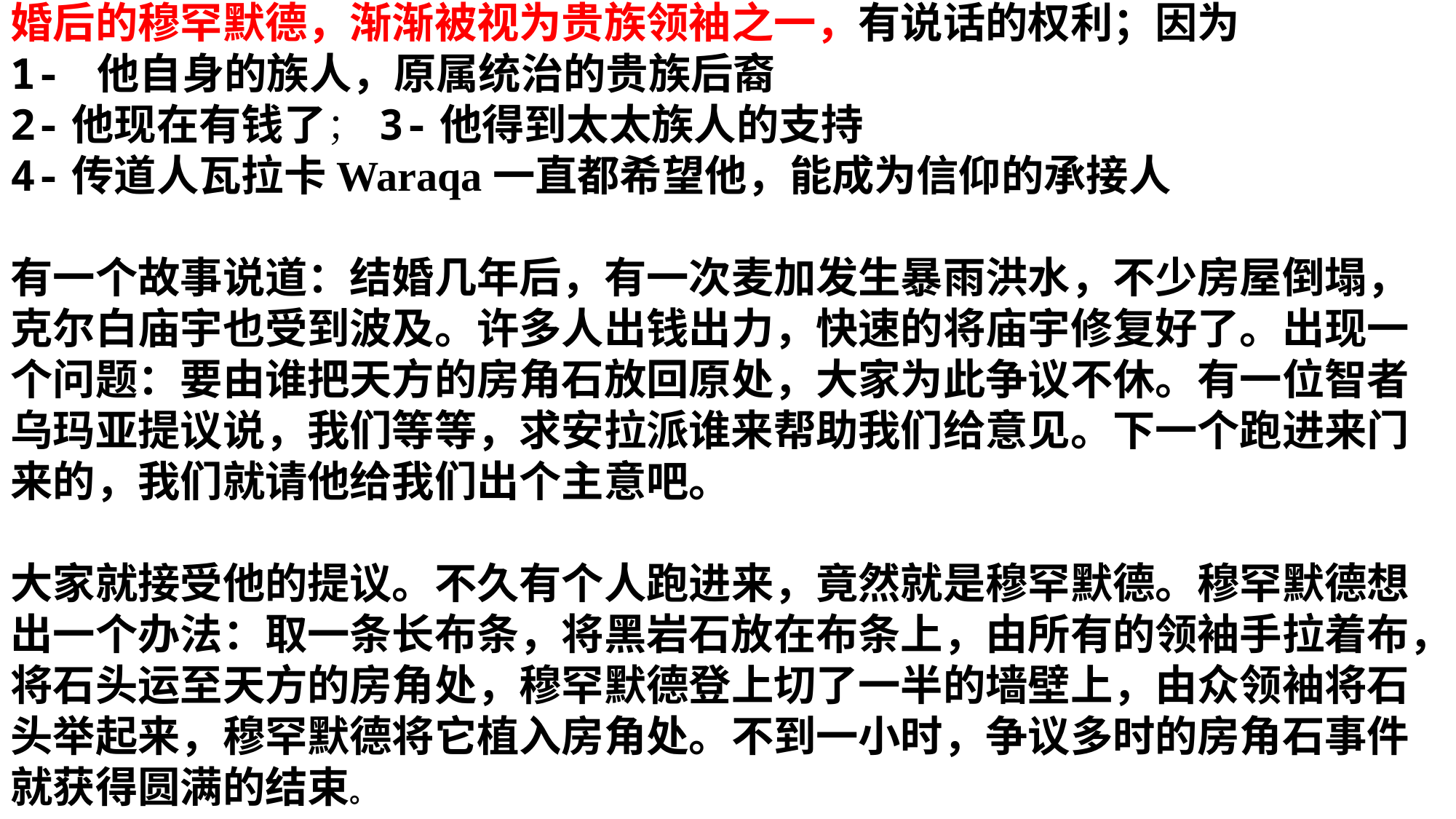

婚后的穆罕默德，渐渐被视为贵族领袖之一，有说话的权利；因为
1- 他自身的族人，原属统治的贵族后裔
2-他现在有钱了；3-他得到太太族人的支持
4-传道人瓦拉卡Waraqa一直都希望他，能成为信仰的承接人

有一个故事说道：结婚几年后，有一次麦加发生暴雨洪水，不少房屋倒塌，克尔白庙宇也受到波及。许多人出钱出力，快速的将庙宇修复好了。出现一个问题：要由谁把天方的房角石放回原处，大家为此争议不休。有一位智者乌玛亚提议说，我们等等，求安拉派谁来帮助我们给意见。下一个跑进来门来的，我们就请他给我们出个主意吧。

大家就接受他的提议。不久有个人跑进来，竟然就是穆罕默德。穆罕默德想出一个办法：取一条长布条，将黑岩石放在布条上，由所有的领袖手拉着布，将石头运至天方的房角处，穆罕默德登上切了一半的墙壁上，由众领袖将石头举起来，穆罕默德将它植入房角处。不到一小时，争议多时的房角石事件就获得圆满的结束。